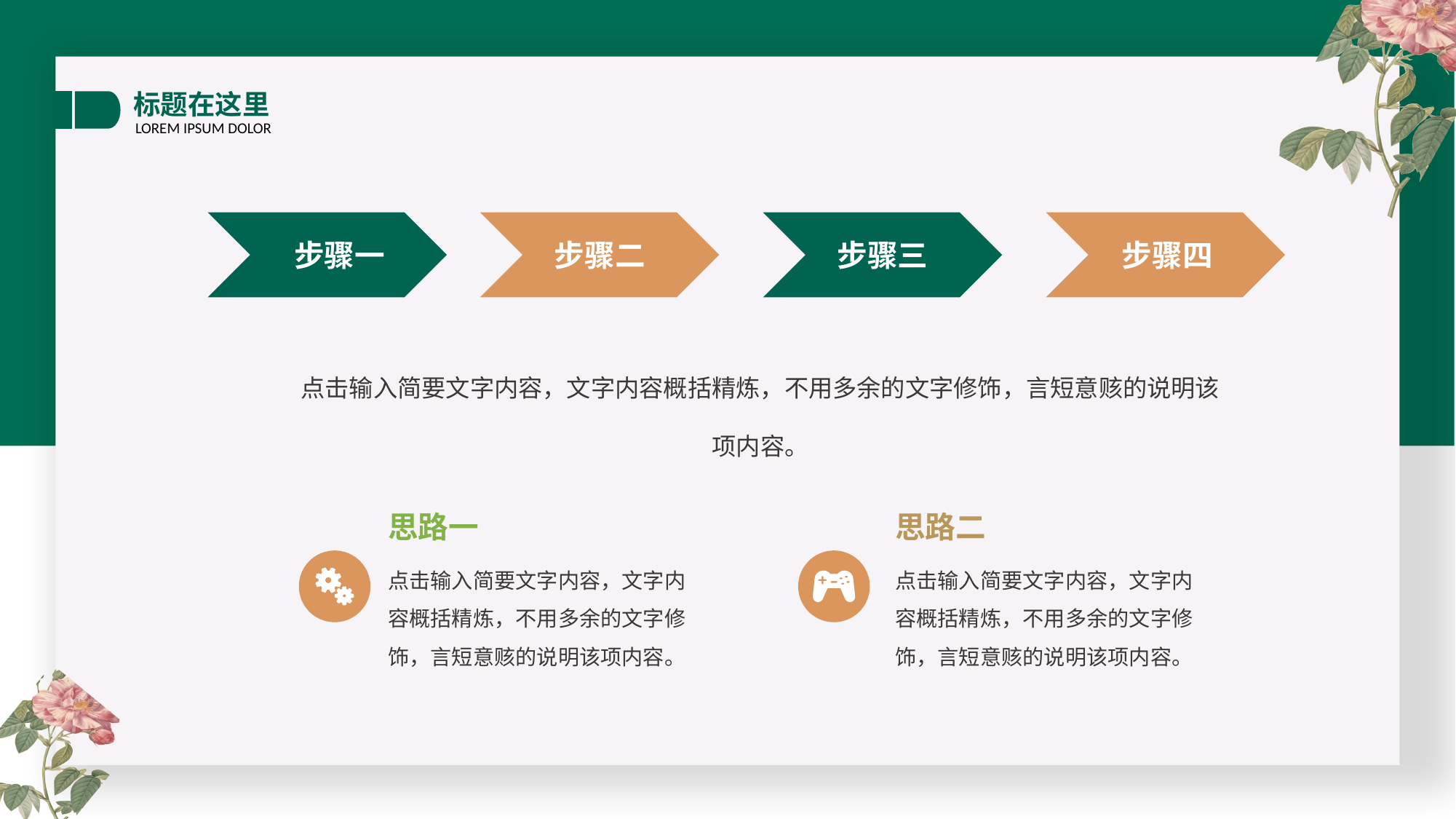

标题在这里

LOREM IPSUM DOLOR

步骤一
步骤二
步骤三
步骤四
点击输入简要文字内容，文字内容概括精炼，不用多余的文字修饰，言短意赅的说明该项内容。
思路一
思路二
点击输入简要文字内容，文字内容概括精炼，不用多余的文字修饰，言短意赅的说明该项内容。
点击输入简要文字内容，文字内容概括精炼，不用多余的文字修饰，言短意赅的说明该项内容。